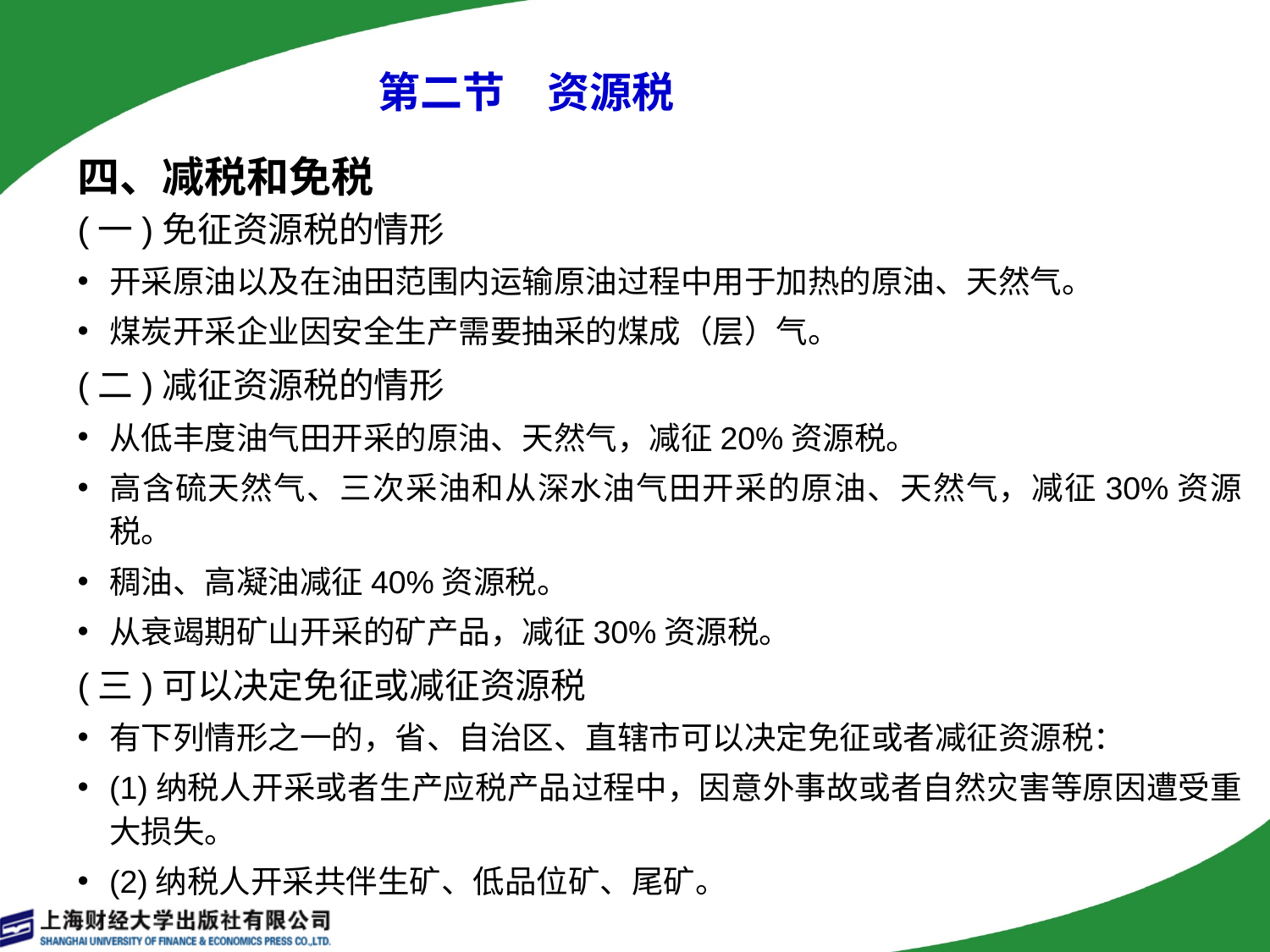

# 第二节　资源税
四、减税和免税
(一)免征资源税的情形
开采原油以及在油田范围内运输原油过程中用于加热的原油、天然气。
煤炭开采企业因安全生产需要抽采的煤成（层）气。
(二)减征资源税的情形
从低丰度油气田开采的原油、天然气，减征20%资源税。
高含硫天然气、三次采油和从深水油气田开采的原油、天然气，减征30%资源税。
稠油、高凝油减征40%资源税。
从衰竭期矿山开采的矿产品，减征30%资源税。
(三)可以决定免征或减征资源税
有下列情形之一的，省、自治区、直辖市可以决定免征或者减征资源税：
(1)纳税人开采或者生产应税产品过程中，因意外事故或者自然灾害等原因遭受重大损失。
(2)纳税人开采共伴生矿、低品位矿、尾矿。